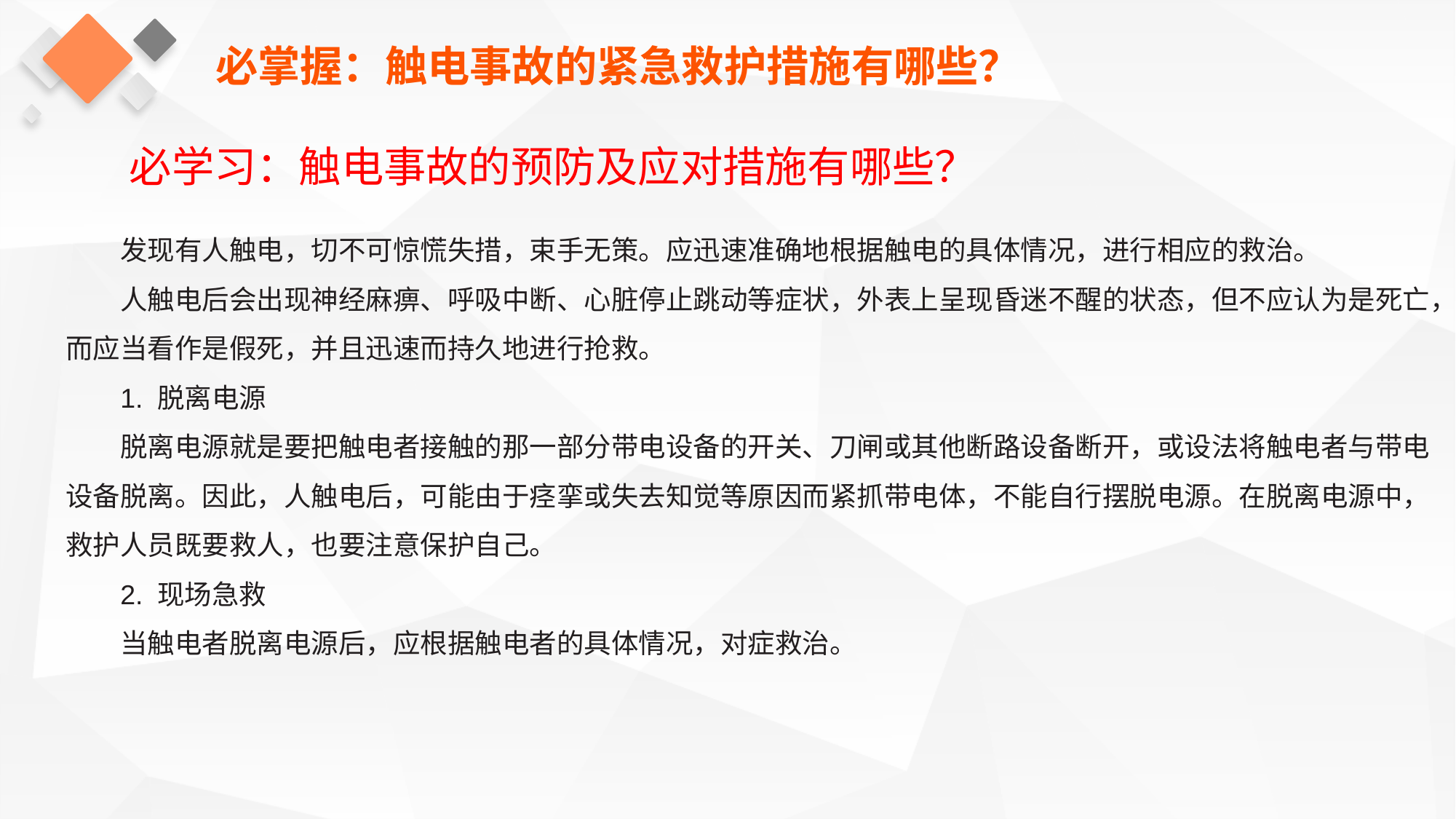

必掌握：触电事故的紧急救护措施有哪些？
必学习：触电事故的预防及应对措施有哪些？
发现有人触电，切不可惊慌失措，束手无策。应迅速准确地根据触电的具体情况，进行相应的救治。
人触电后会出现神经麻痹、呼吸中断、心脏停止跳动等症状，外表上呈现昏迷不醒的状态，但不应认为是死亡，而应当看作是假死，并且迅速而持久地进行抢救。
1. 脱离电源
脱离电源就是要把触电者接触的那一部分带电设备的开关、刀闸或其他断路设备断开，或设法将触电者与带电设备脱离。因此，人触电后，可能由于痉挛或失去知觉等原因而紧抓带电体，不能自行摆脱电源。在脱离电源中，救护人员既要救人，也要注意保护自己。
2. 现场急救
当触电者脱离电源后，应根据触电者的具体情况，对症救治。